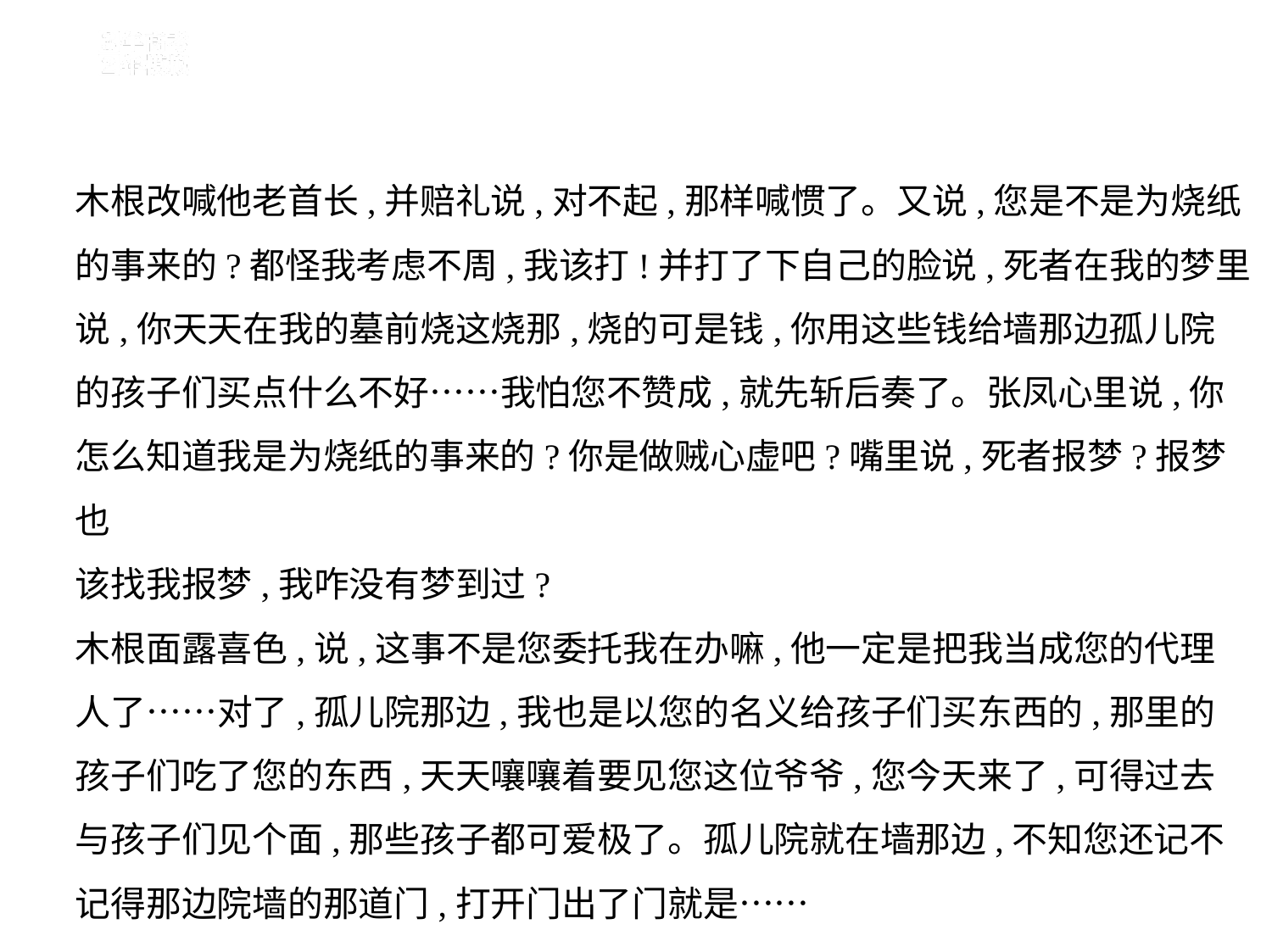

木根改喊他老首长,并赔礼说,对不起,那样喊惯了。又说,您是不是为烧纸
的事来的?都怪我考虑不周,我该打!并打了下自己的脸说,死者在我的梦里
说,你天天在我的墓前烧这烧那,烧的可是钱,你用这些钱给墙那边孤儿院
的孩子们买点什么不好……我怕您不赞成,就先斩后奏了。张凤心里说,你
怎么知道我是为烧纸的事来的?你是做贼心虚吧?嘴里说,死者报梦?报梦也
该找我报梦,我咋没有梦到过?
木根面露喜色,说,这事不是您委托我在办嘛,他一定是把我当成您的代理
人了……对了,孤儿院那边,我也是以您的名义给孩子们买东西的,那里的
孩子们吃了您的东西,天天嚷嚷着要见您这位爷爷,您今天来了,可得过去
与孩子们见个面,那些孩子都可爱极了。孤儿院就在墙那边,不知您还记不
记得那边院墙的那道门,打开门出了门就是……